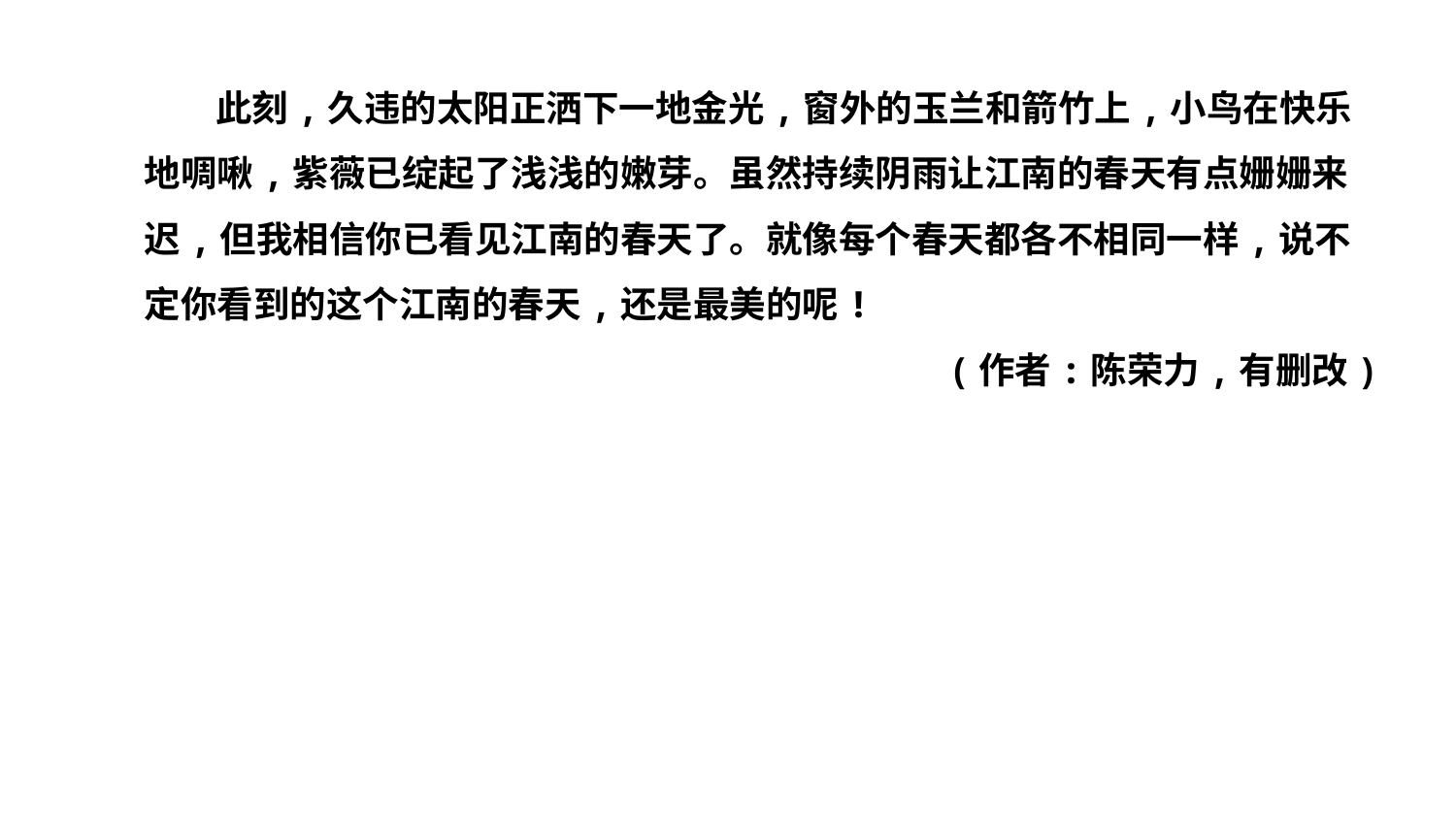

此刻,久违的太阳正洒下一地金光,窗外的玉兰和箭竹上,小鸟在快乐地啁啾,紫薇已绽起了浅浅的嫩芽。虽然持续阴雨让江南的春天有点姗姗来迟,但我相信你已看见江南的春天了。就像每个春天都各不相同一样,说不定你看到的这个江南的春天,还是最美的呢!
(作者:陈荣力,有删改)